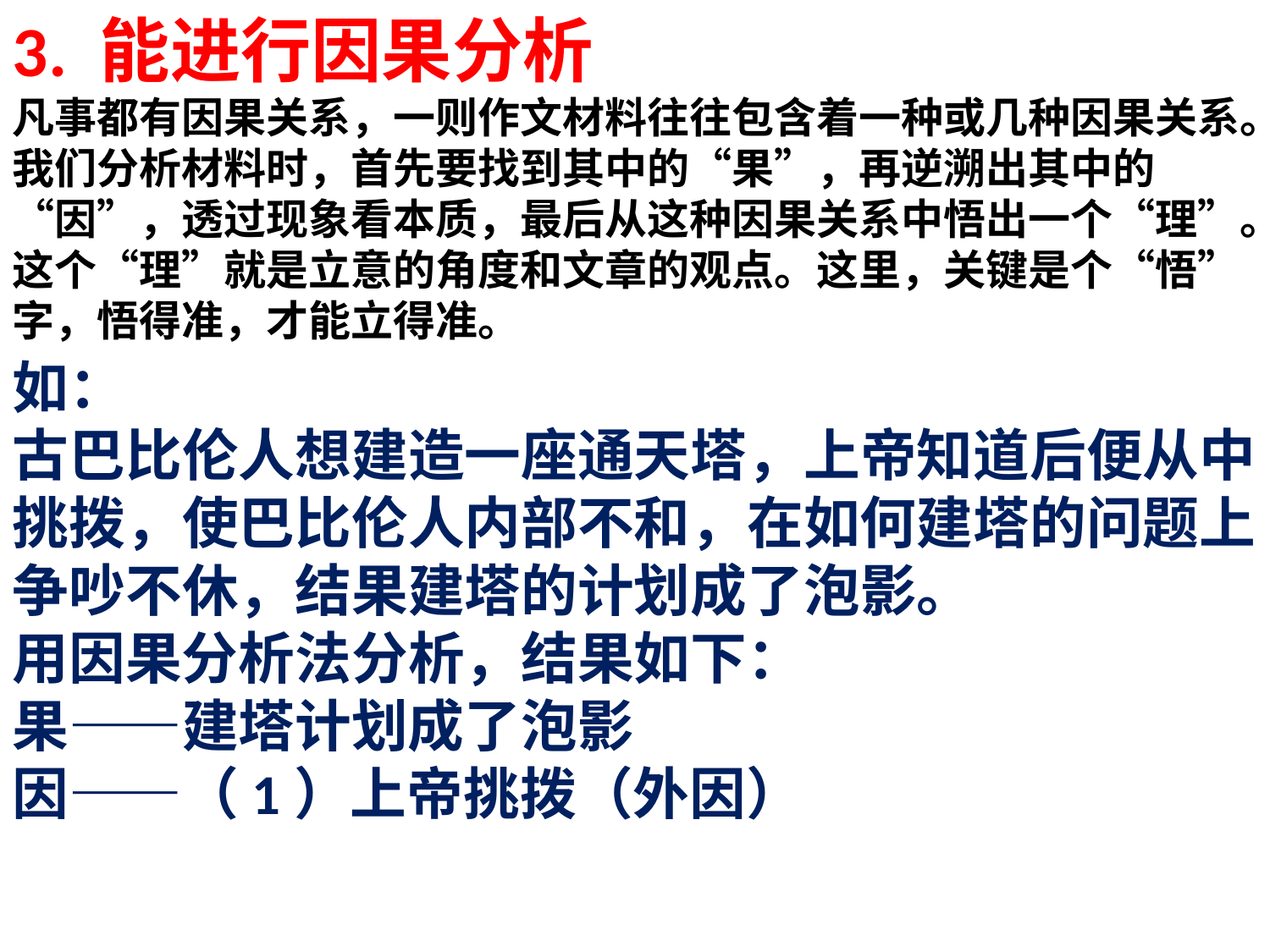

3. 能进行因果分析
凡事都有因果关系，一则作文材料往往包含着一种或几种因果关系。我们分析材料时，首先要找到其中的“果”，再逆溯出其中的“因”，透过现象看本质，最后从这种因果关系中悟出一个“理”。这个“理”就是立意的角度和文章的观点。这里，关键是个“悟”字，悟得准，才能立得准。
如：
古巴比伦人想建造一座通天塔，上帝知道后便从中挑拨，使巴比伦人内部不和，在如何建塔的问题上争吵不休，结果建塔的计划成了泡影。
用因果分析法分析，结果如下：
果——建塔计划成了泡影
因——（1）上帝挑拨（外因）